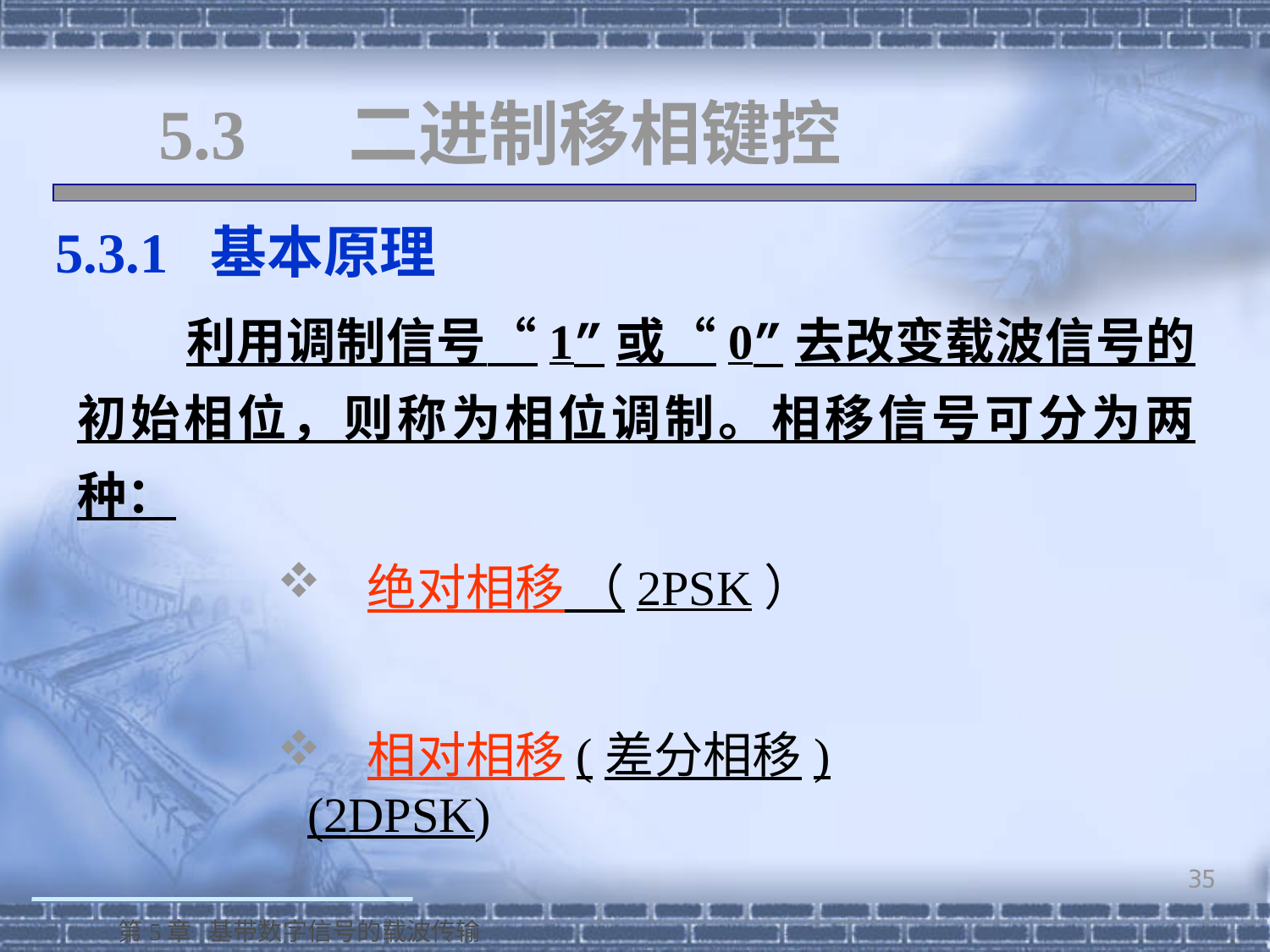

# 5.3  二进制移相键控
   5.3.1  基本原理

        利用调制信号“1”或“0”去改变载波信号的初始相位，则称为相位调制。相移信号可分为两种：

   绝对相移 （2PSK）

   相对相移(差分相移)(2DPSK)
35